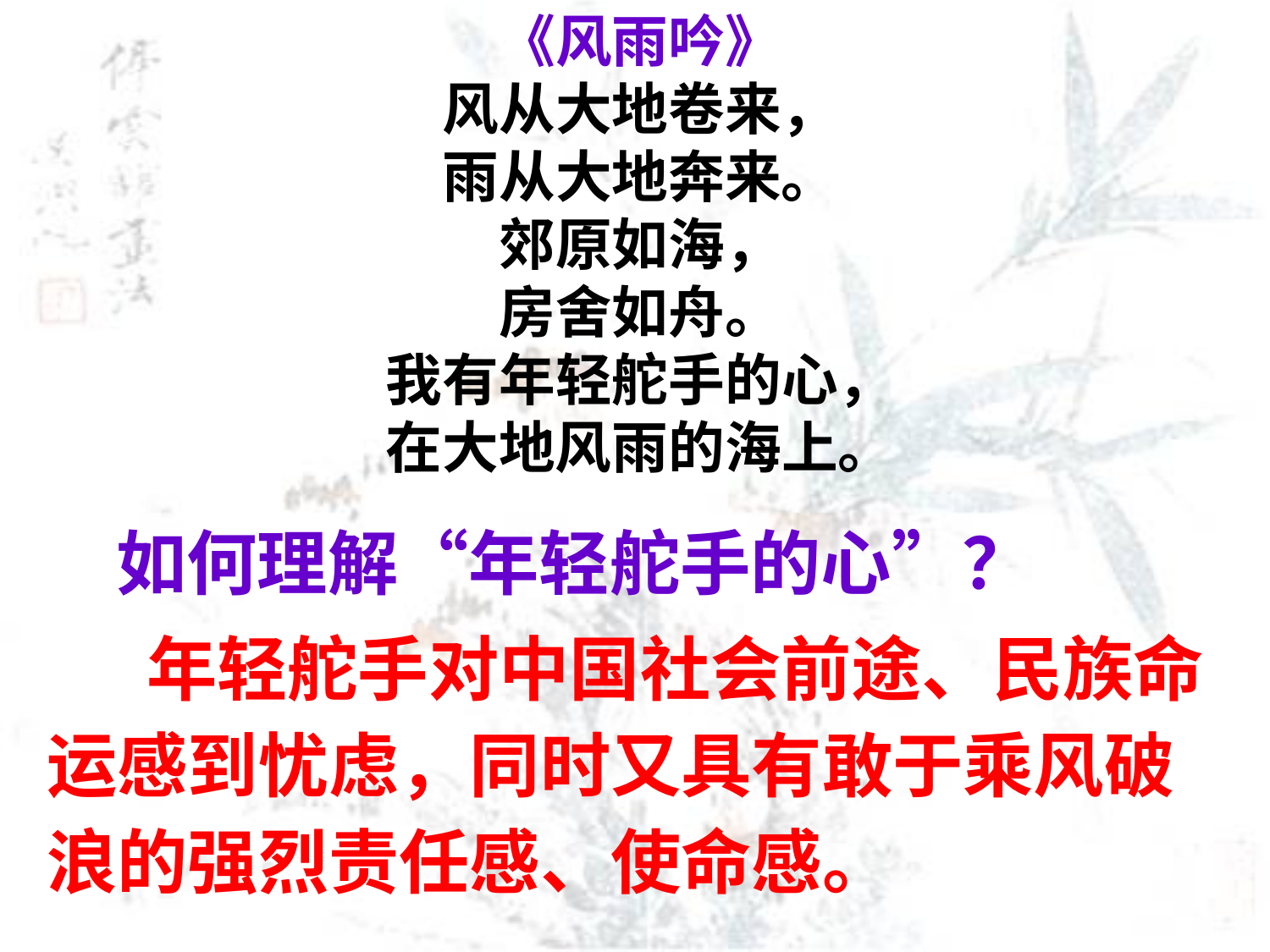

《风雨吟》
风从大地卷来，
雨从大地奔来。
郊原如海，
房舍如舟。
我有年轻舵手的心，
在大地风雨的海上。
如何理解“年轻舵手的心”？
年轻舵手对中国社会前途、民族命运感到忧虑，同时又具有敢于乘风破浪的强烈责任感、使命感。